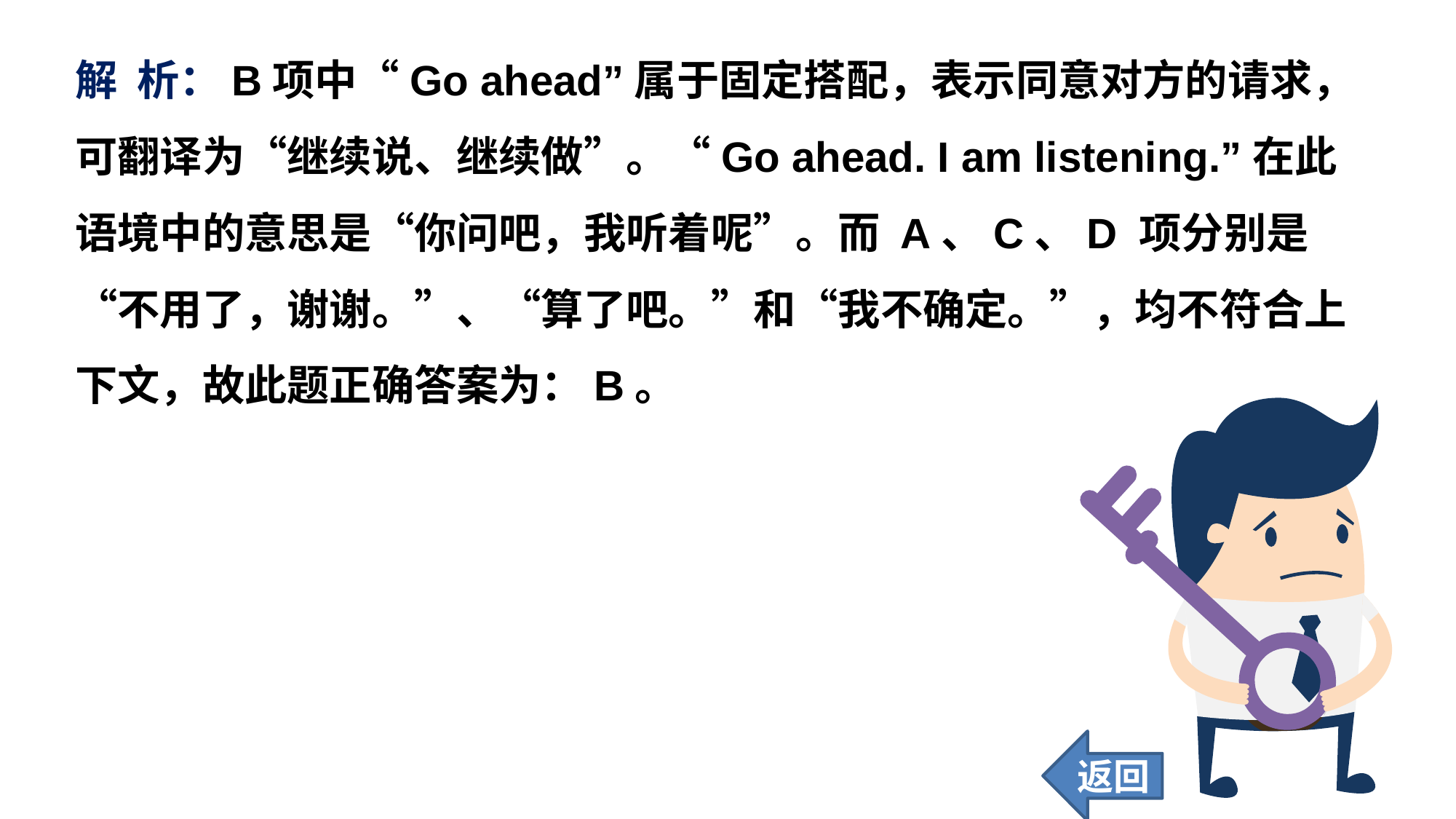

解  析：B项中“Go ahead”属于固定搭配，表示同意对方的请求，可翻译为“继续说、继续做”。“Go ahead. I am listening.”在此语境中的意思是“你问吧，我听着呢”。而 A、C、D 项分别是“不用了，谢谢。”、“算了吧。”和“我不确定。”，均不符合上下文，故此题正确答案为：B。

返回
40